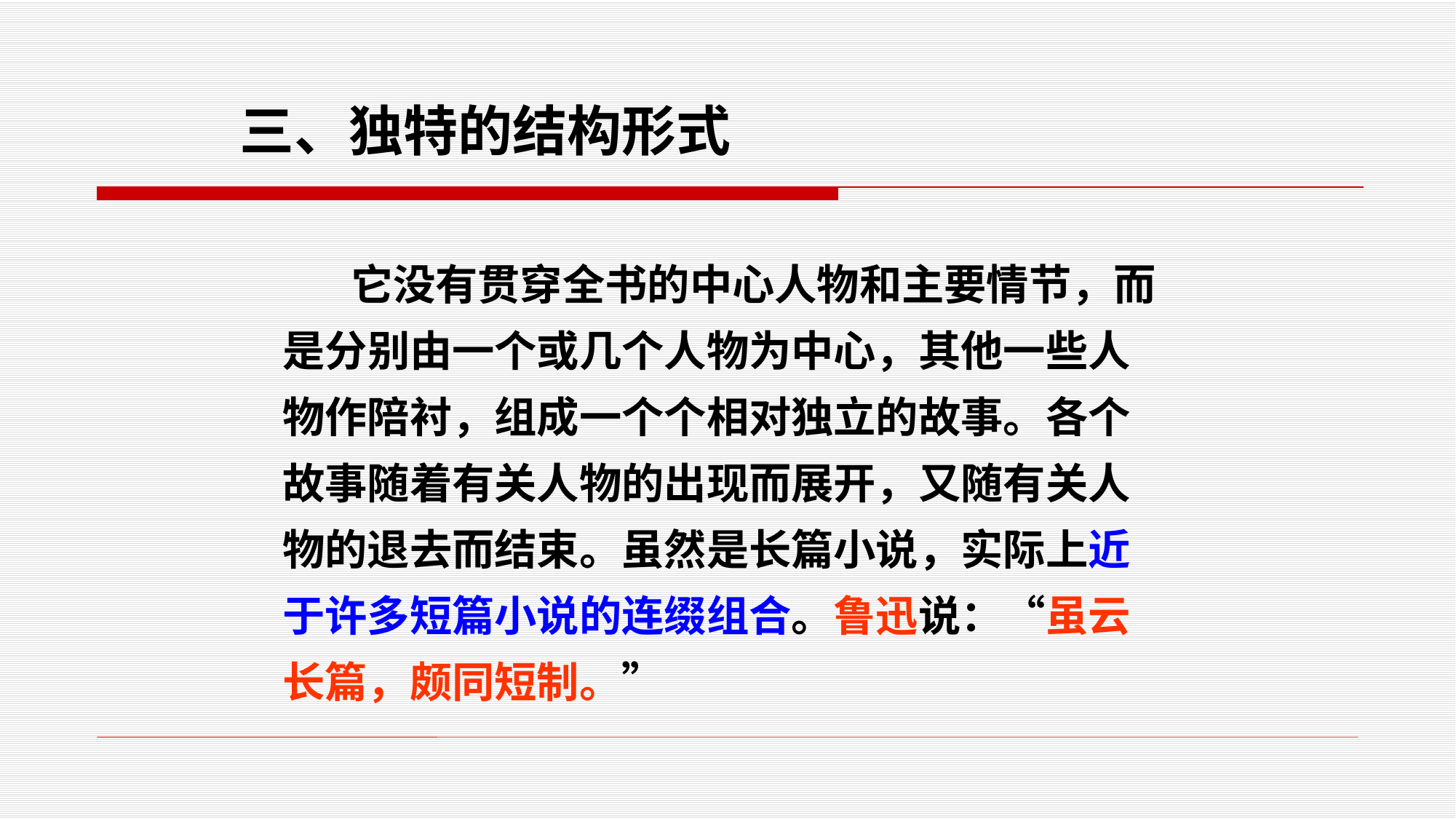

三、独特的结构形式
      它没有贯穿全书的中心人物和主要情节，而是分别由一个或几个人物为中心，其他一些人物作陪衬，组成一个个相对独立的故事。各个故事随着有关人物的出现而展开，又随有关人物的退去而结束。虽然是长篇小说，实际上近于许多短篇小说的连缀组合。鲁迅说：“虽云长篇，颇同短制。”